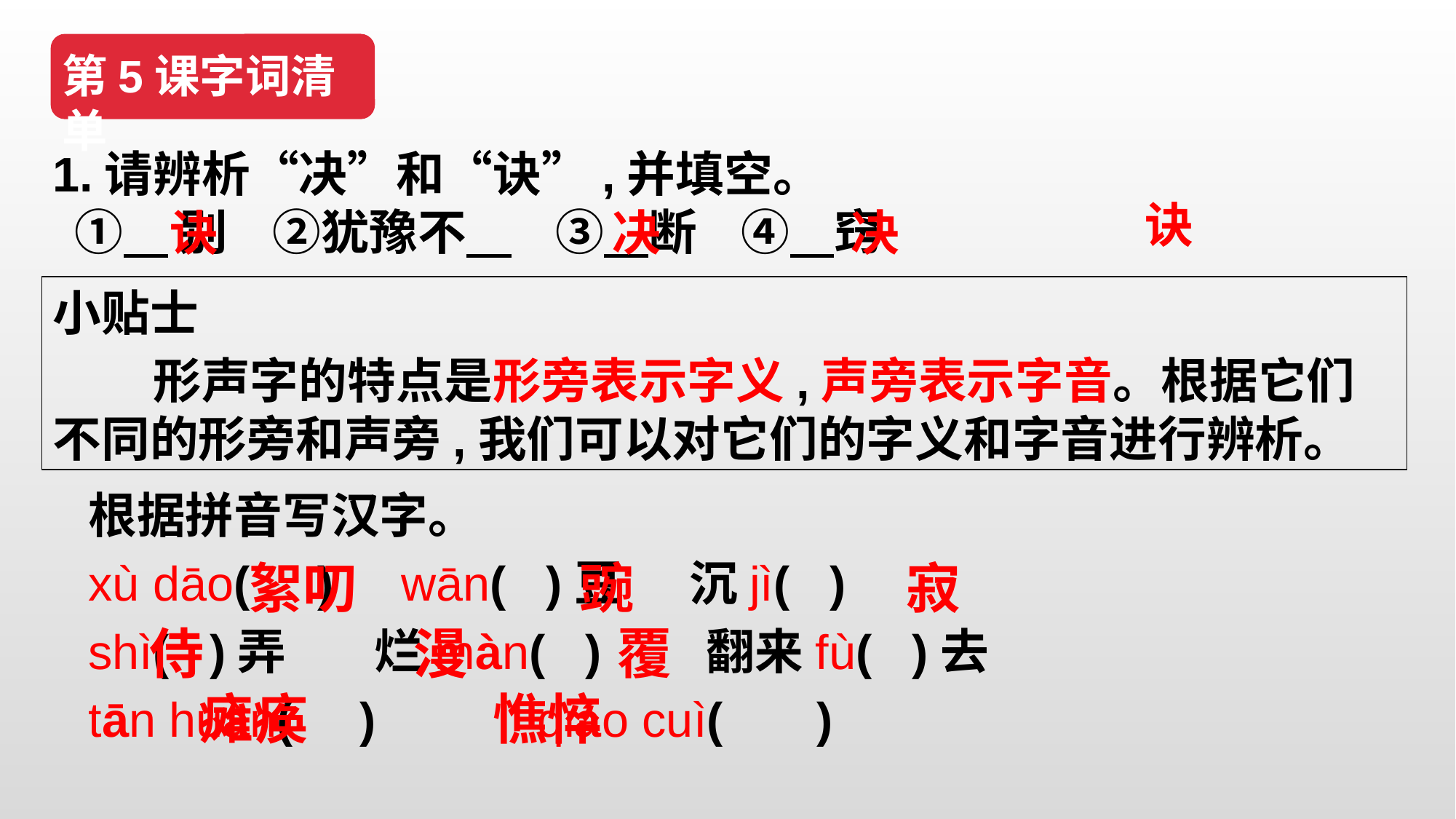

第5课字词清单
1.请辨析“决”和“诀”,并填空。
  ①    别    ②犹豫不        ③    断    ④    窍
诀
诀
决
决
小贴士
        形声字的特点是形旁表示字义,声旁表示字音。根据它们不同的形旁和声旁,我们可以对它们的字义和字音进行辨析。
根据拼音写汉字。
xù dāo(     )     wān(   )豆      沉jì(   )
shì(   )弄        烂màn(   )　    翻来fù(   )去
tān huàn(     )　        qiáo cuì(       )

           絮叨                  豌                      寂
   侍                 漫            覆
       瘫痪               憔悴